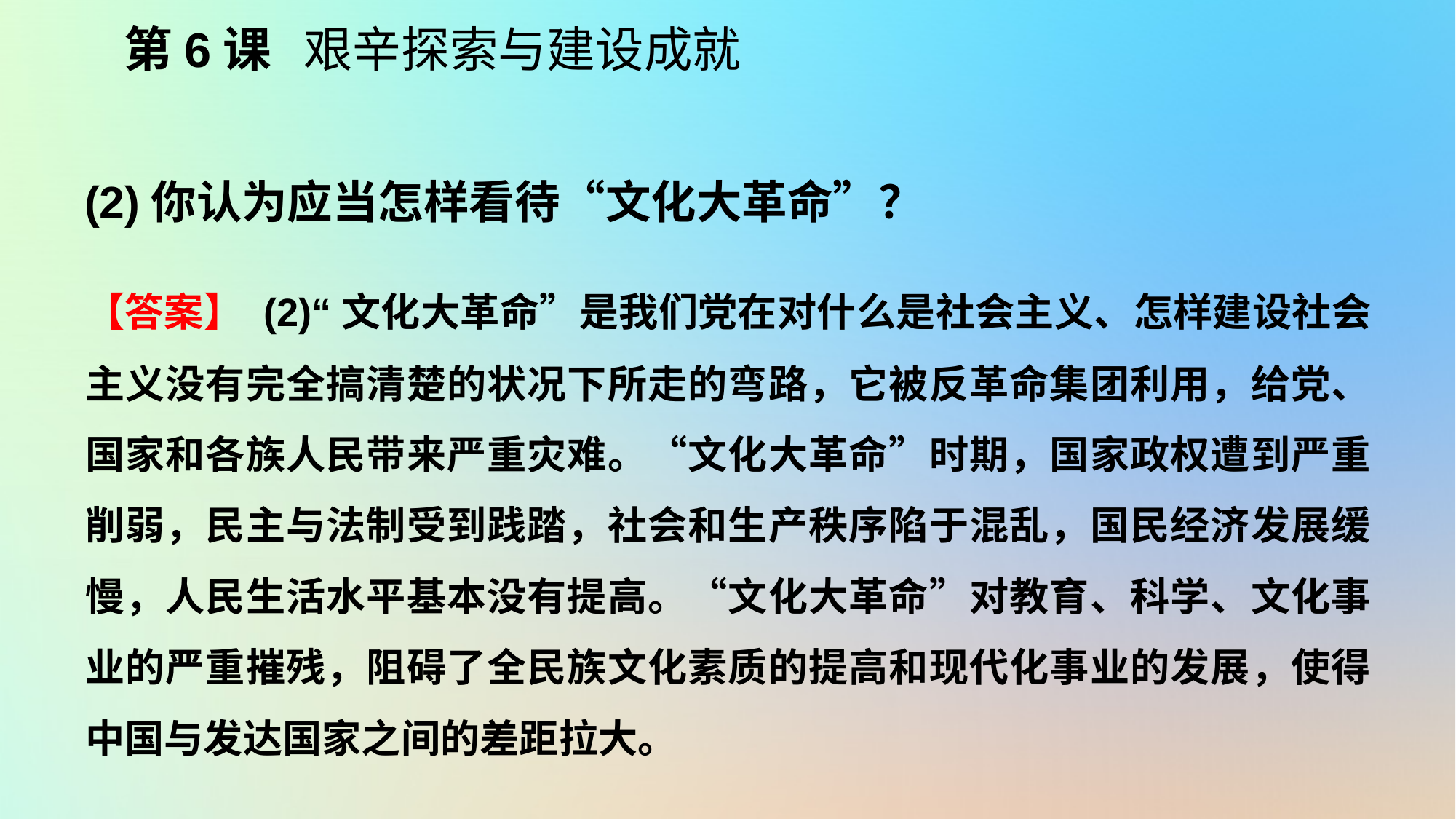

第6课   艰辛探索与建设成就
(2)你认为应当怎样看待“文化大革命”？
【答案】 (2)“文化大革命”是我们党在对什么是社会主义、怎样建设社会主义没有完全搞清楚的状况下所走的弯路，它被反革命集团利用，给党、国家和各族人民带来严重灾难。“文化大革命”时期，国家政权遭到严重削弱，民主与法制受到践踏，社会和生产秩序陷于混乱，国民经济发展缓慢，人民生活水平基本没有提高。“文化大革命”对教育、科学、文化事业的严重摧残，阻碍了全民族文化素质的提高和现代化事业的发展，使得中国与发达国家之间的差距拉大。